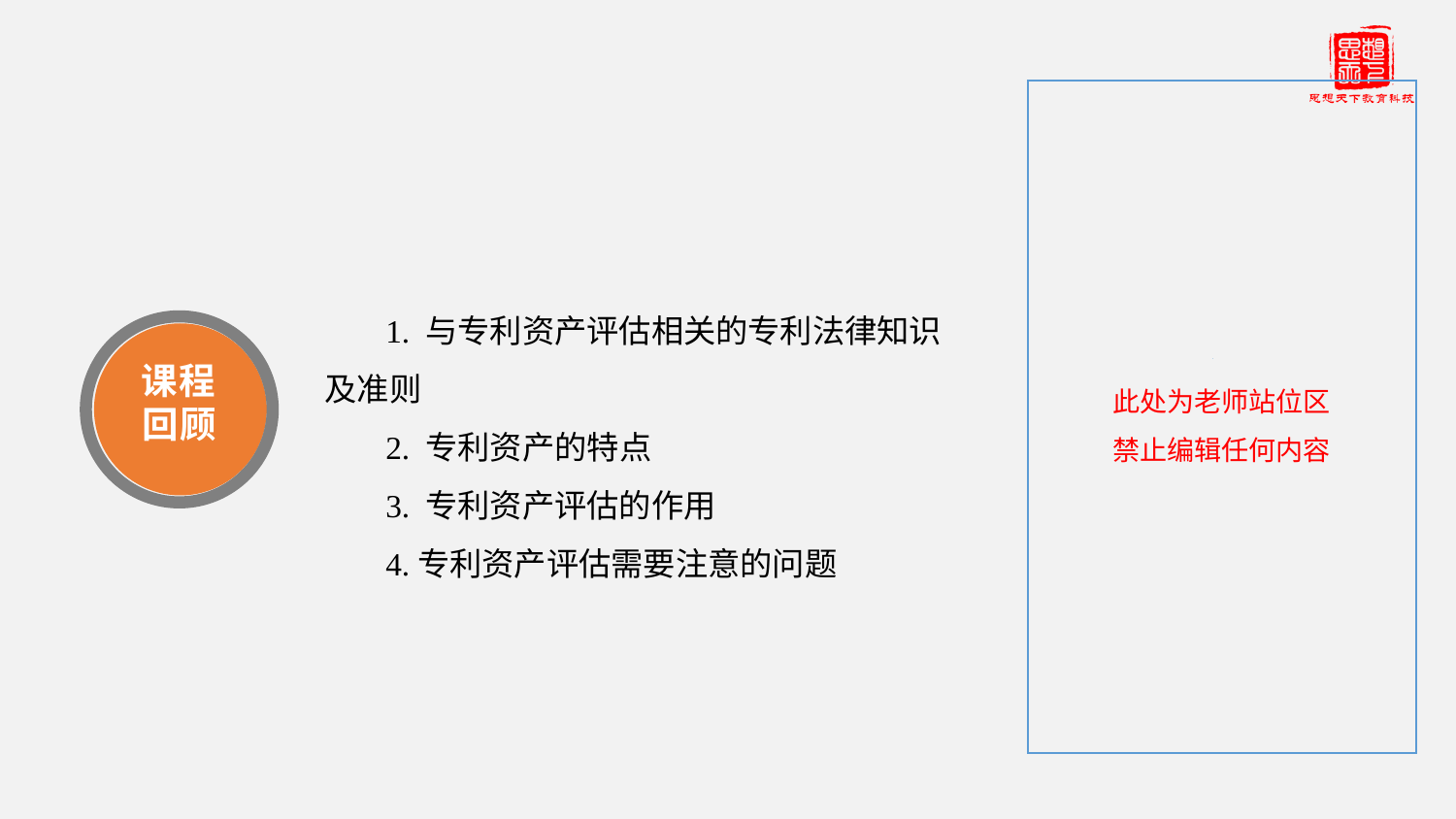

课程回顾与章节回顾任选一种，课时较长时，章节回顾和课程回顾可以都有
1. 与专利资产评估相关的专利法律知识及准则
2. 专利资产的特点
3. 专利资产评估的作用
4.专利资产评估需要注意的问题

课程回顾